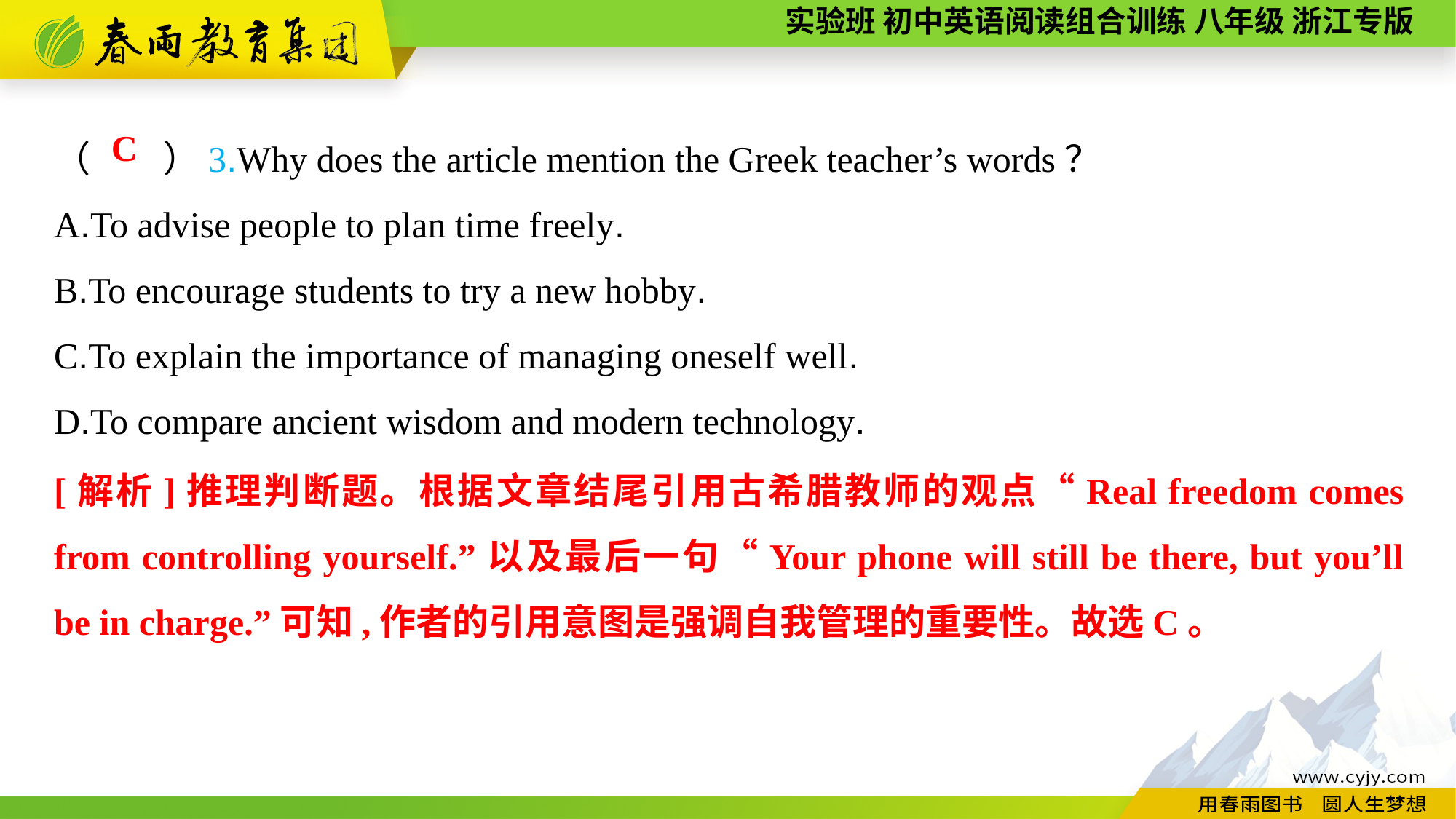

（　　）3.Why does the article mention the Greek teacher’s words？
A.To advise people to plan time freely.
B.To encourage students to try a new hobby.
C.To explain the importance of managing oneself well.
D.To compare ancient wisdom and modern technology.
C
[解析]推理判断题。根据文章结尾引用古希腊教师的观点“Real freedom comes from controlling yourself.”以及最后一句“Your phone will still be there, but you’ll be in charge.”可知,作者的引用意图是强调自我管理的重要性。故选C。